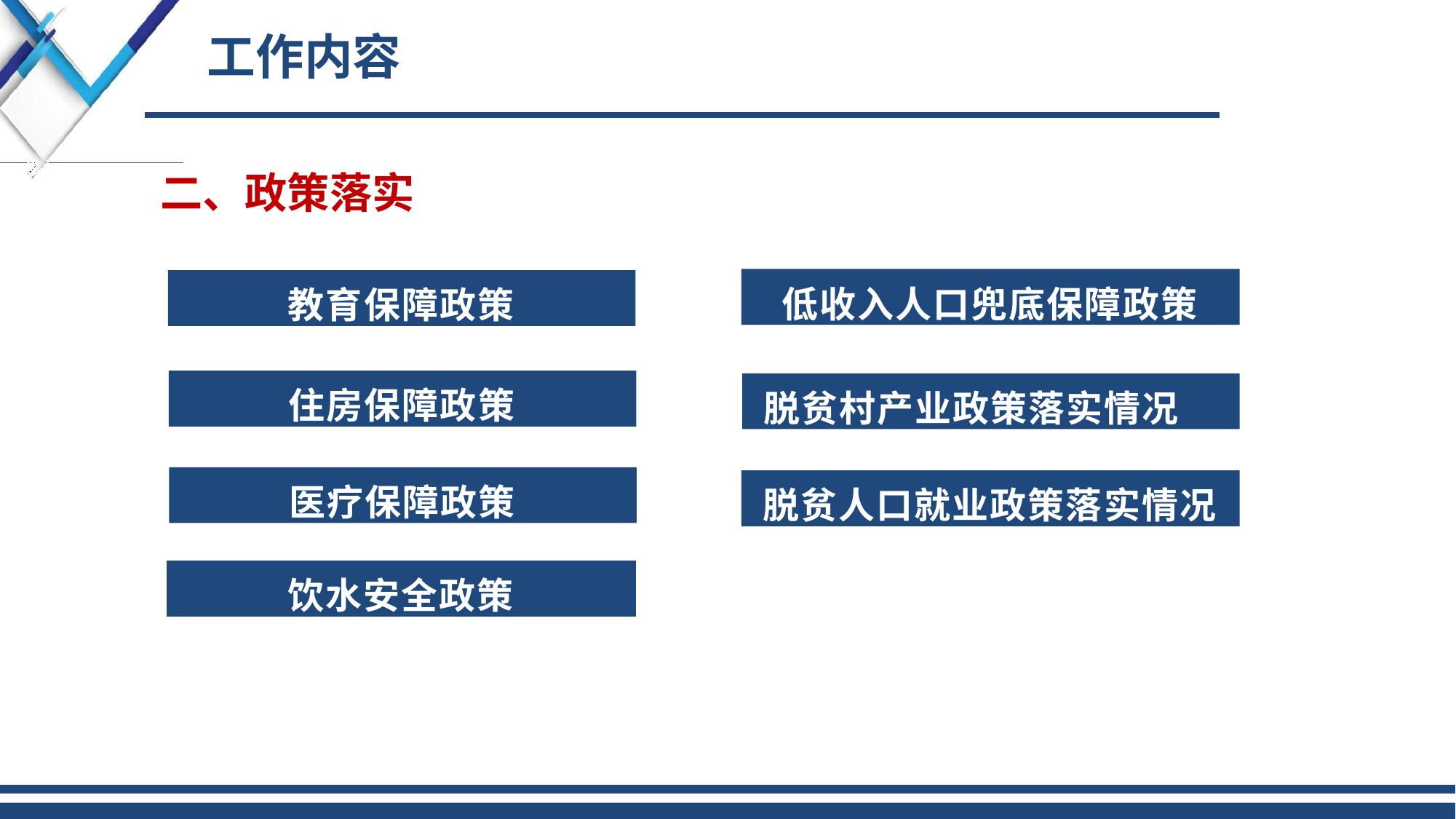

# 工作内容

二、政策落实
低收入人口兜底保障政策
教育保障政策
住房保障政策
脱贫村产业政策落实情况
医疗保障政策
脱贫人口就业政策落实情况
饮水安全政策